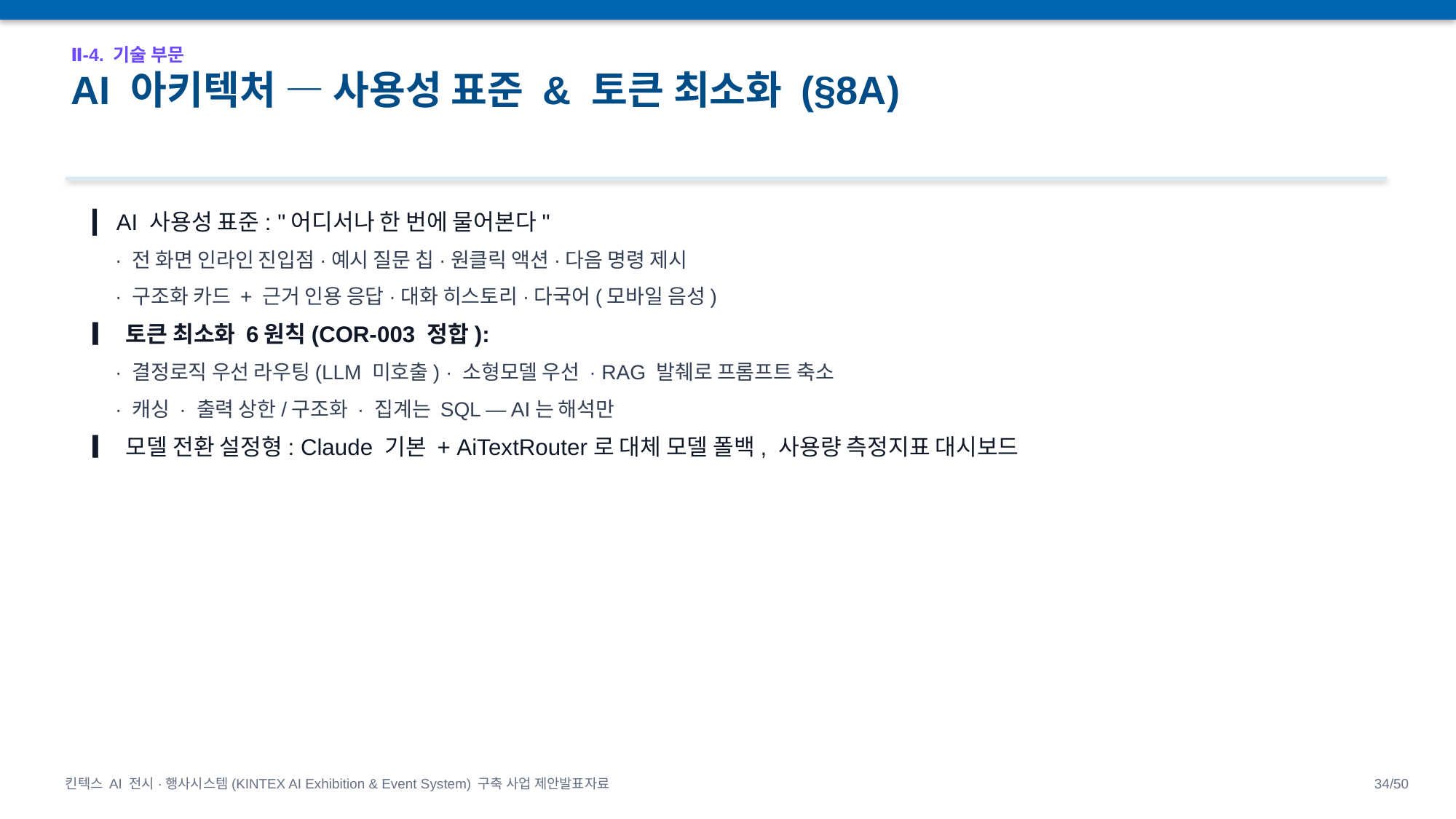

Ⅱ-4. 기술 부문
AI 아키텍처 — 사용성 표준 & 토큰 최소화 (§8A)

▎ AI 사용성 표준: "어디서나 한 번에 물어본다"
    · 전 화면 인라인 진입점·예시 질문 칩·원클릭 액션·다음 명령 제시
    · 구조화 카드 + 근거 인용 응답·대화 히스토리·다국어(모바일 음성)
▎ 토큰 최소화 6원칙(COR-003 정합):
    · 결정로직 우선 라우팅(LLM 미호출) · 소형모델 우선 · RAG 발췌로 프롬프트 축소
    · 캐싱 · 출력 상한/구조화 · 집계는 SQL — AI는 해석만
▎ 모델 전환 설정형: Claude 기본 + AiTextRouter로 대체 모델 폴백, 사용량 측정지표 대시보드
킨텍스 AI 전시·행사시스템(KINTEX AI Exhibition & Event System) 구축 사업 제안발표자료
34/50